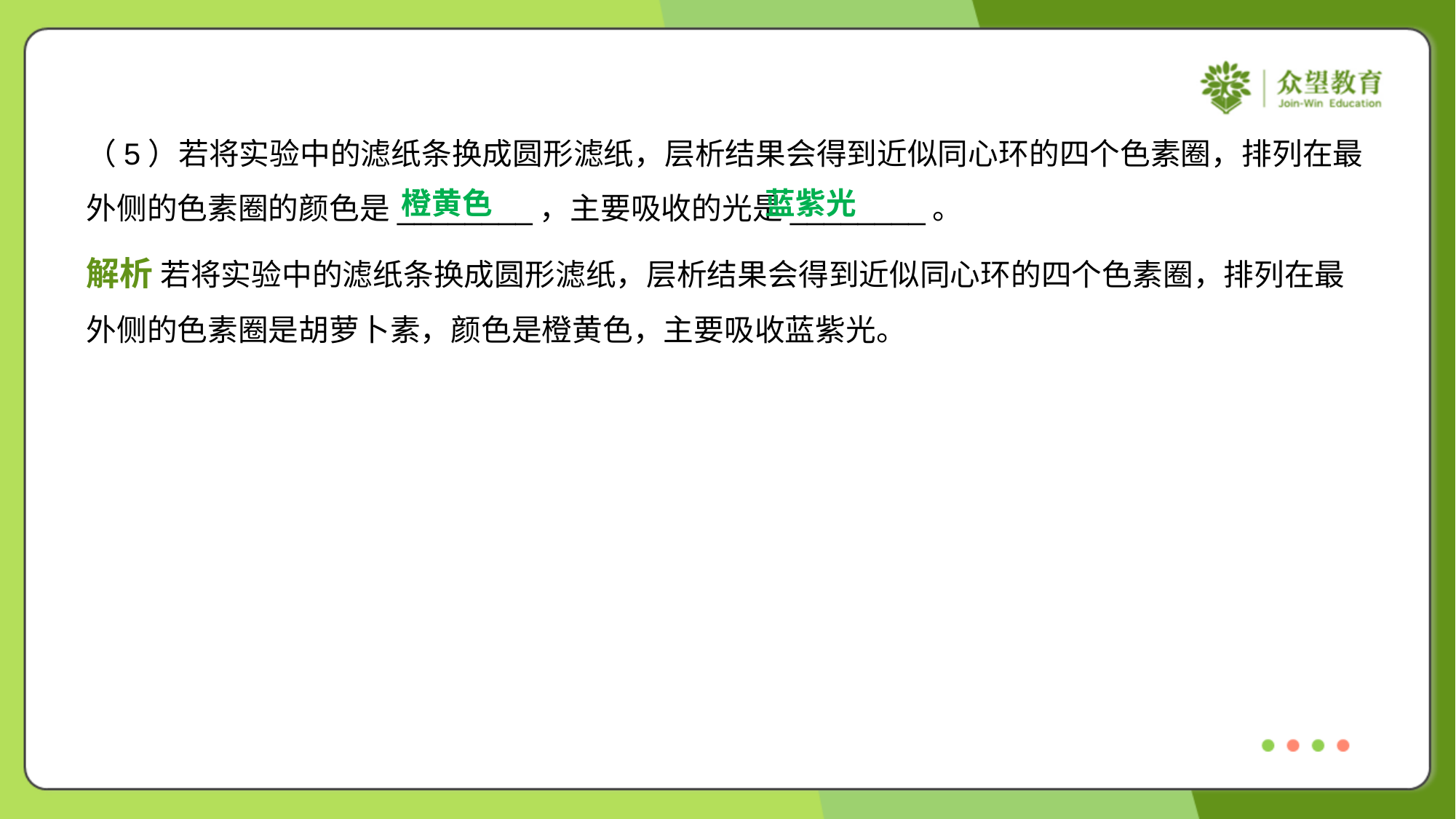

（5）若将实验中的滤纸条换成圆形滤纸，层析结果会得到近似同心环的四个色素圈，排列在最
外侧的色素圈的颜色是________，主要吸收的光是________。
橙黄色
蓝紫光
解析 若将实验中的滤纸条换成圆形滤纸，层析结果会得到近似同心环的四个色素圈，排列在最
外侧的色素圈是胡萝卜素，颜色是橙黄色，主要吸收蓝紫光。